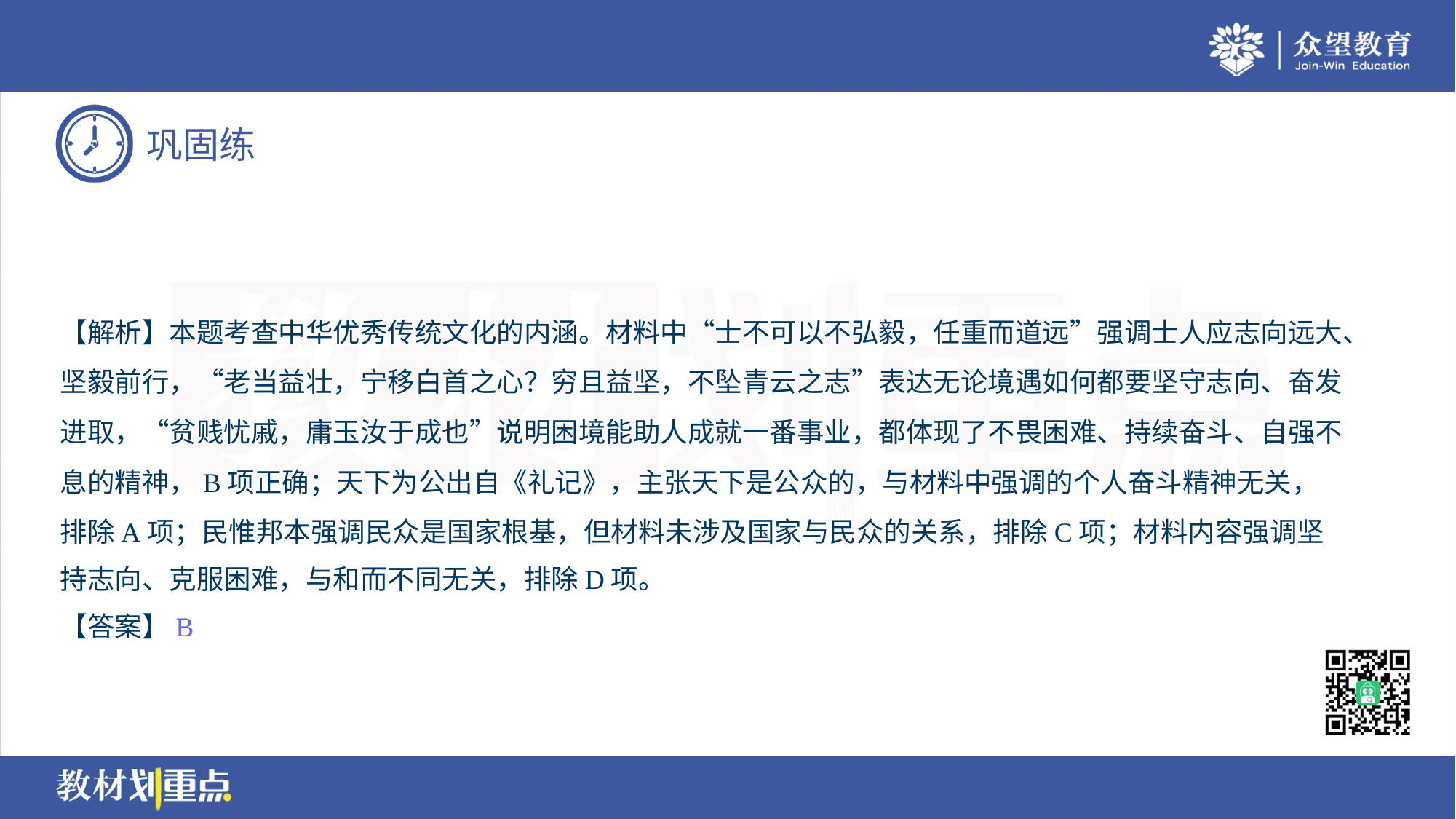

【解析】本题考查中华优秀传统文化的内涵。材料中“士不可以不弘毅，任重而道远”强调士人应志向远大、
坚毅前行，“老当益壮，宁移白首之心？穷且益坚，不坠青云之志”表达无论境遇如何都要坚守志向、奋发
进取，“贫贱忧戚，庸玉汝于成也”说明困境能助人成就一番事业，都体现了不畏困难、持续奋斗、自强不
息的精神，B项正确；天下为公出自《礼记》，主张天下是公众的，与材料中强调的个人奋斗精神无关，
排除A项；民惟邦本强调民众是国家根基，但材料未涉及国家与民众的关系，排除C项；材料内容强调坚
持志向、克服困难，与和而不同无关，排除D项。
【答案】B